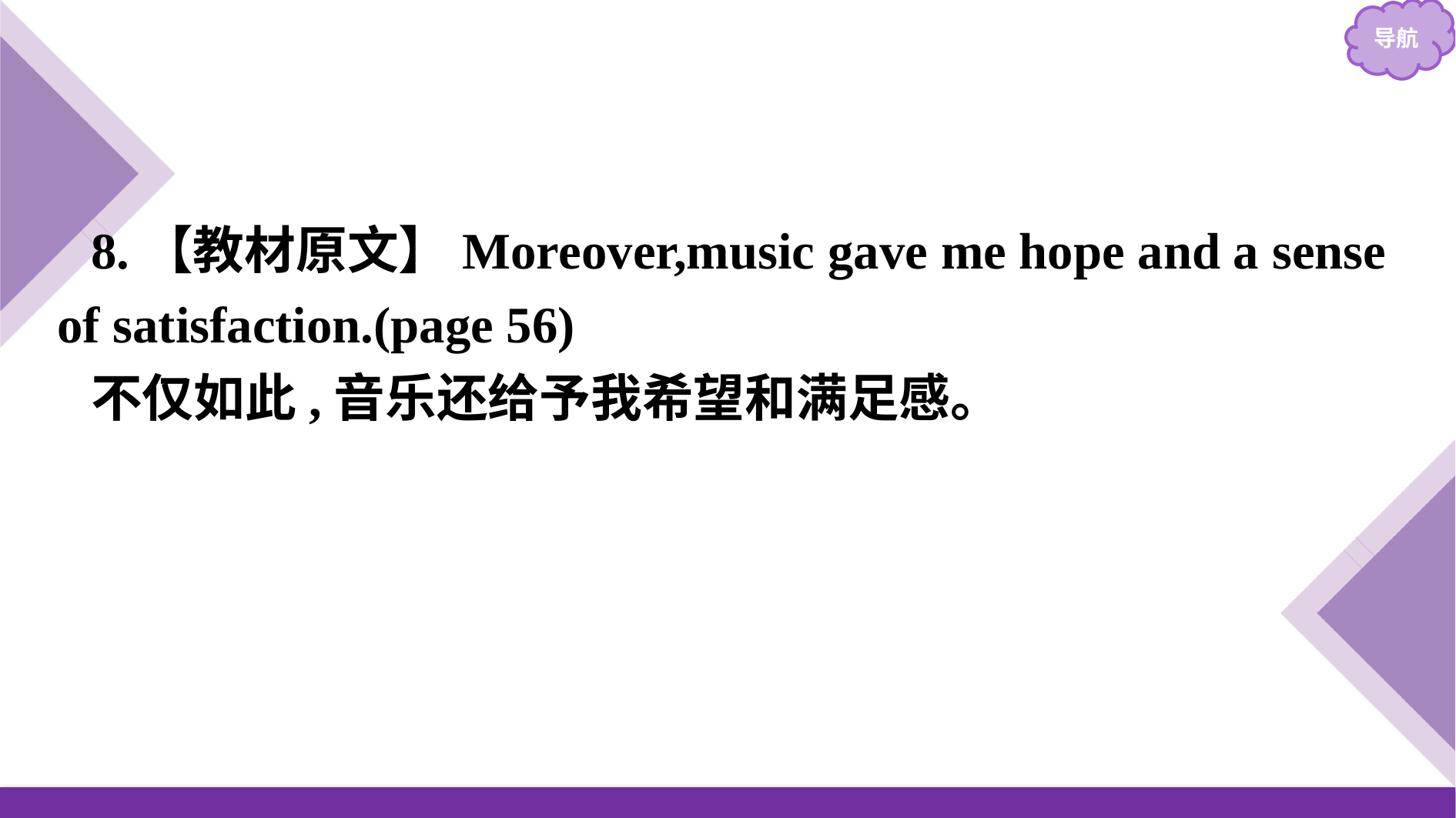

8.【教材原文】Moreover,music gave me hope and a sense of satisfaction.(page 56)
不仅如此,音乐还给予我希望和满足感。